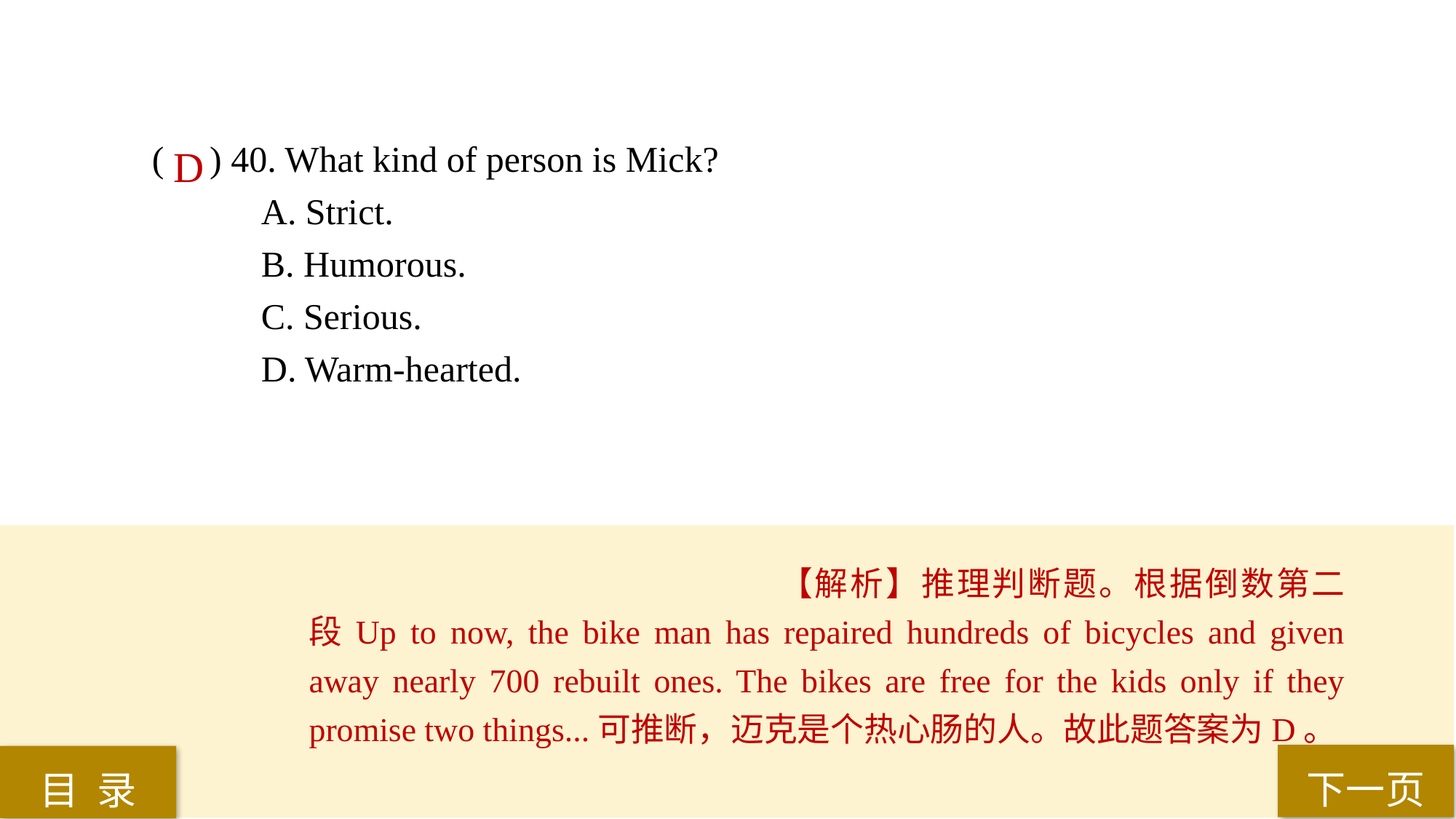

(     ) 40. What kind of person is Mick?
A. Strict.
B. Humorous.
C. Serious.
D. Warm-hearted.
D
【解析】推理判断题。根据倒数第二段Up to now, the bike man has repaired hundreds of bicycles and given away nearly 700 rebuilt ones. The bikes are free for the kids only if they promise two things...可推断，迈克是个热心肠的人。故此题答案为D。